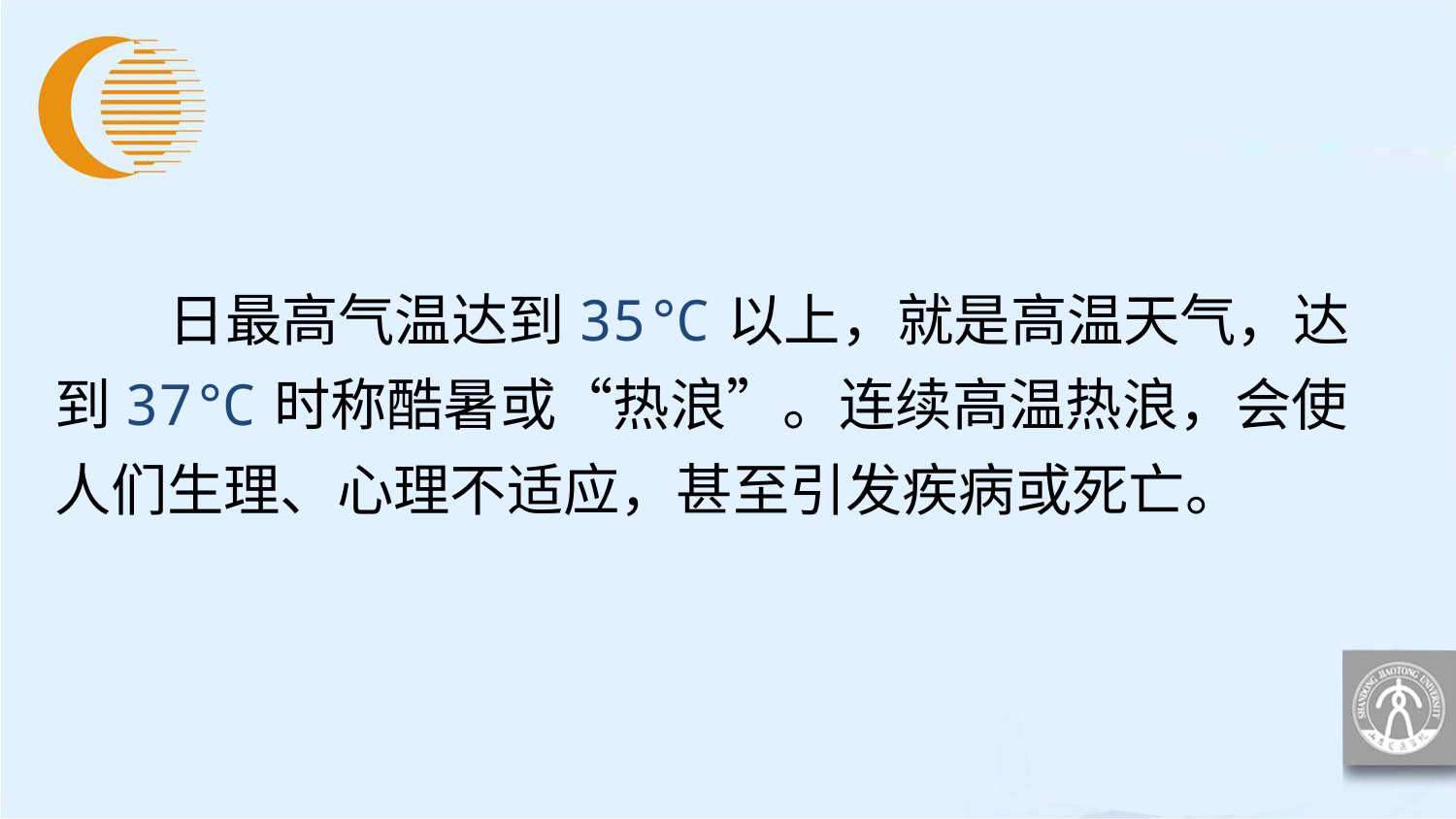

日最高气温达到35℃以上，就是高温天气，达到37℃时称酷暑或“热浪”。连续高温热浪，会使人们生理、心理不适应，甚至引发疾病或死亡。